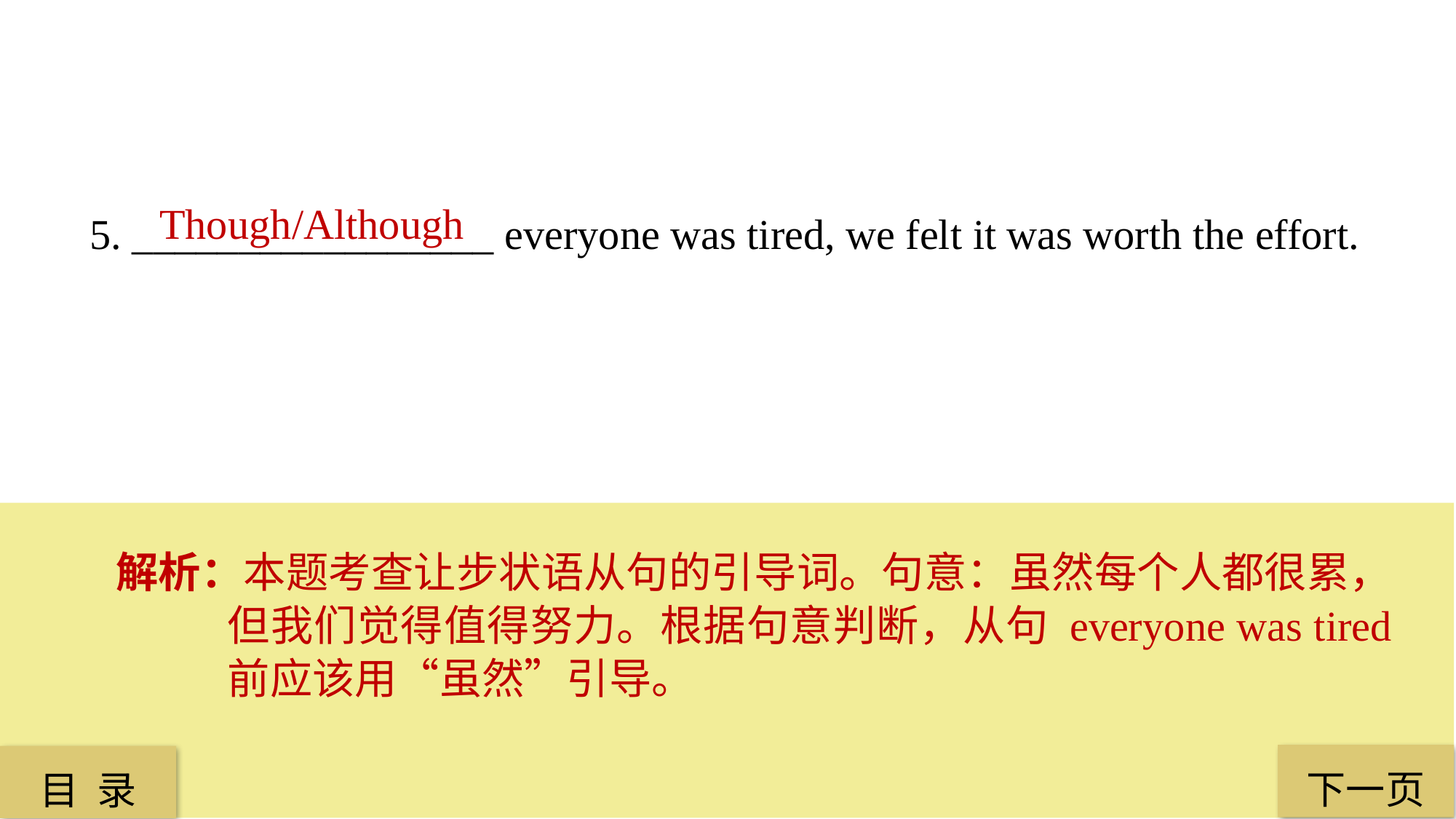

Though/Although
5. _________________ everyone was tired, we felt it was worth the effort.
解析：本题考查让步状语从句的引导词。句意：虽然每个人都很累，但我们觉得值得努力。根据句意判断，从句 everyone was tired 前应该用“虽然”引导。